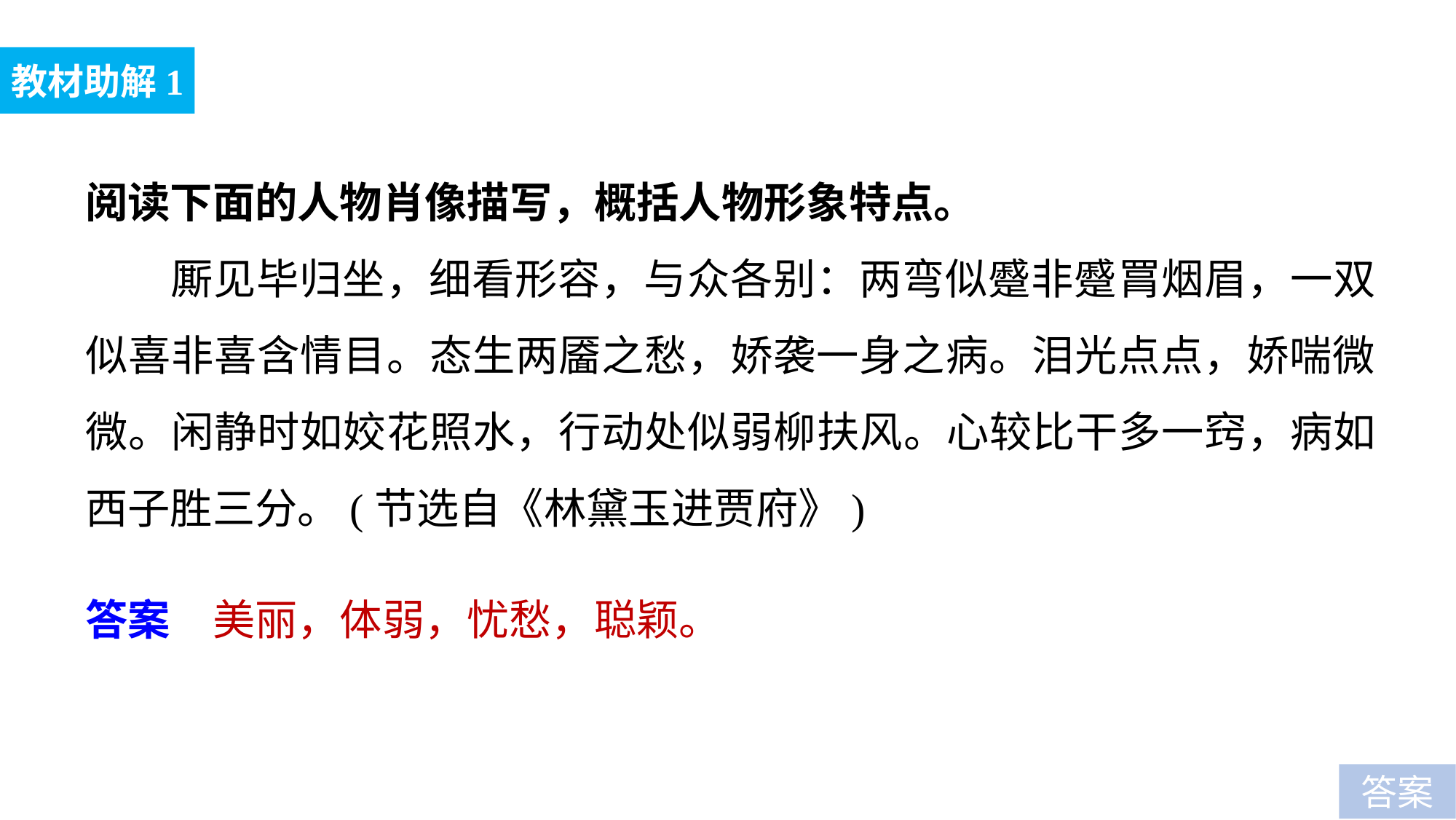

教材助解1
阅读下面的人物肖像描写，概括人物形象特点。
厮见毕归坐，细看形容，与众各别：两弯似蹙非蹙罥烟眉，一双似喜非喜含情目。态生两靥之愁，娇袭一身之病。泪光点点，娇喘微微。闲静时如姣花照水，行动处似弱柳扶风。心较比干多一窍，病如西子胜三分。(节选自《林黛玉进贾府》)
答案　美丽，体弱，忧愁，聪颖。
答案